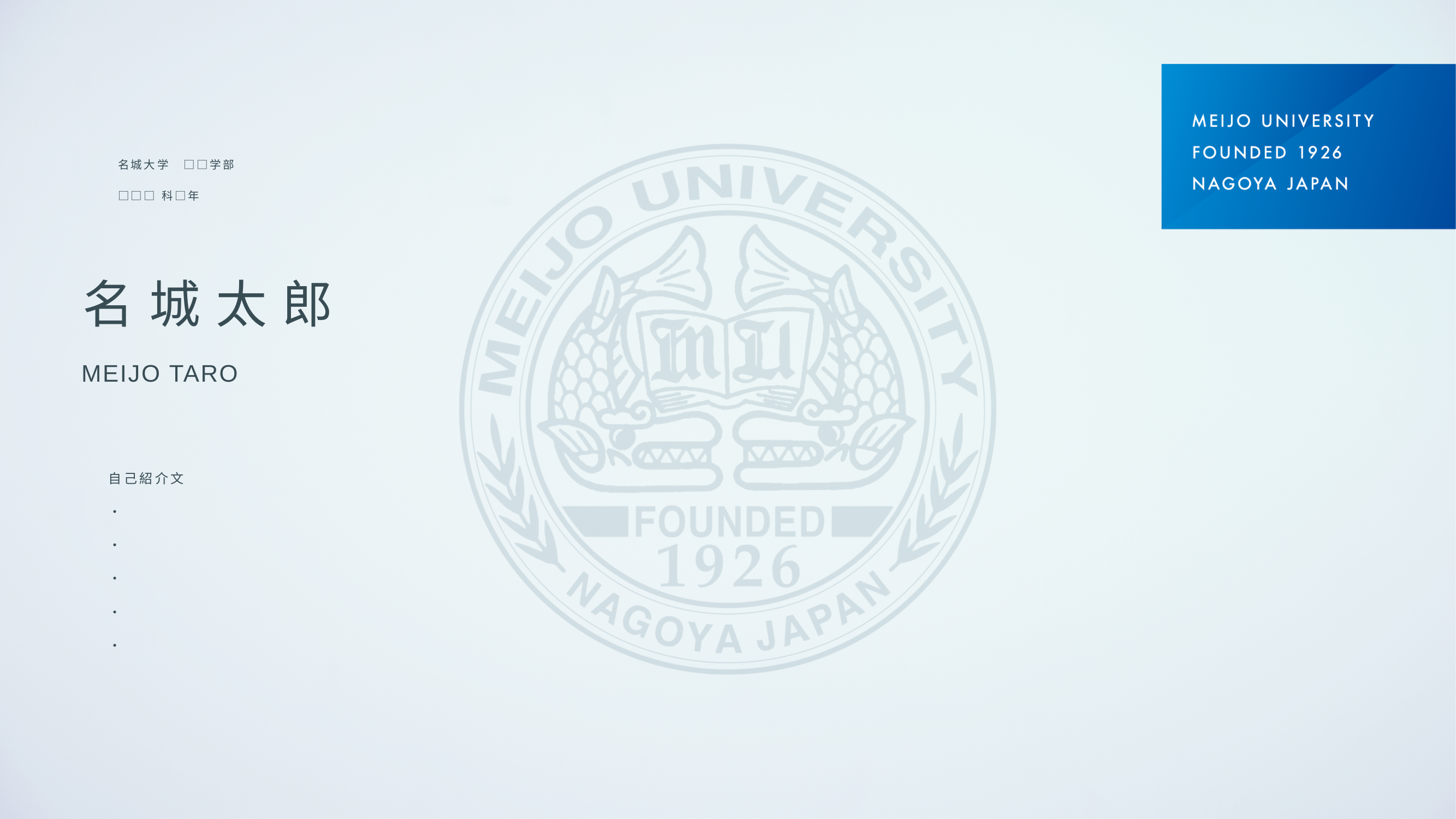

名城大学　□□学部
□□□科□年
名城太郎
MEIJO TARO
自己紹介文
・
・
・
・
・